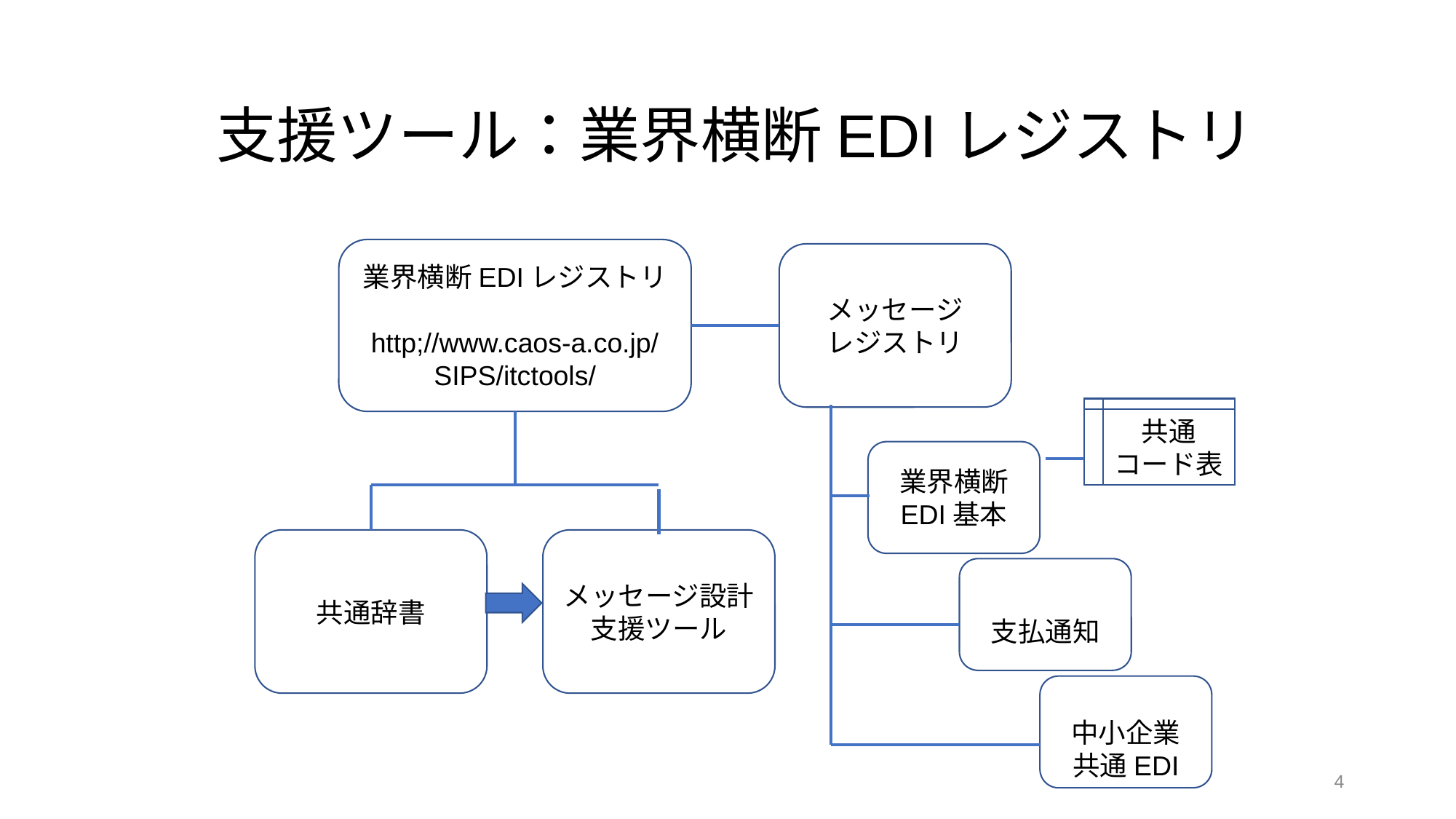

支援ツール：業界横断EDIレジストリ
業界横断EDIレジストリ

http;//www.caos-a.co.jp/SIPS/itctools/
メッセージ
レジストリ
共通
コード表
業界横断
EDI基本
共通辞書
メッセージ設計支援ツール

支払通知

中小企業
共通EDI
4